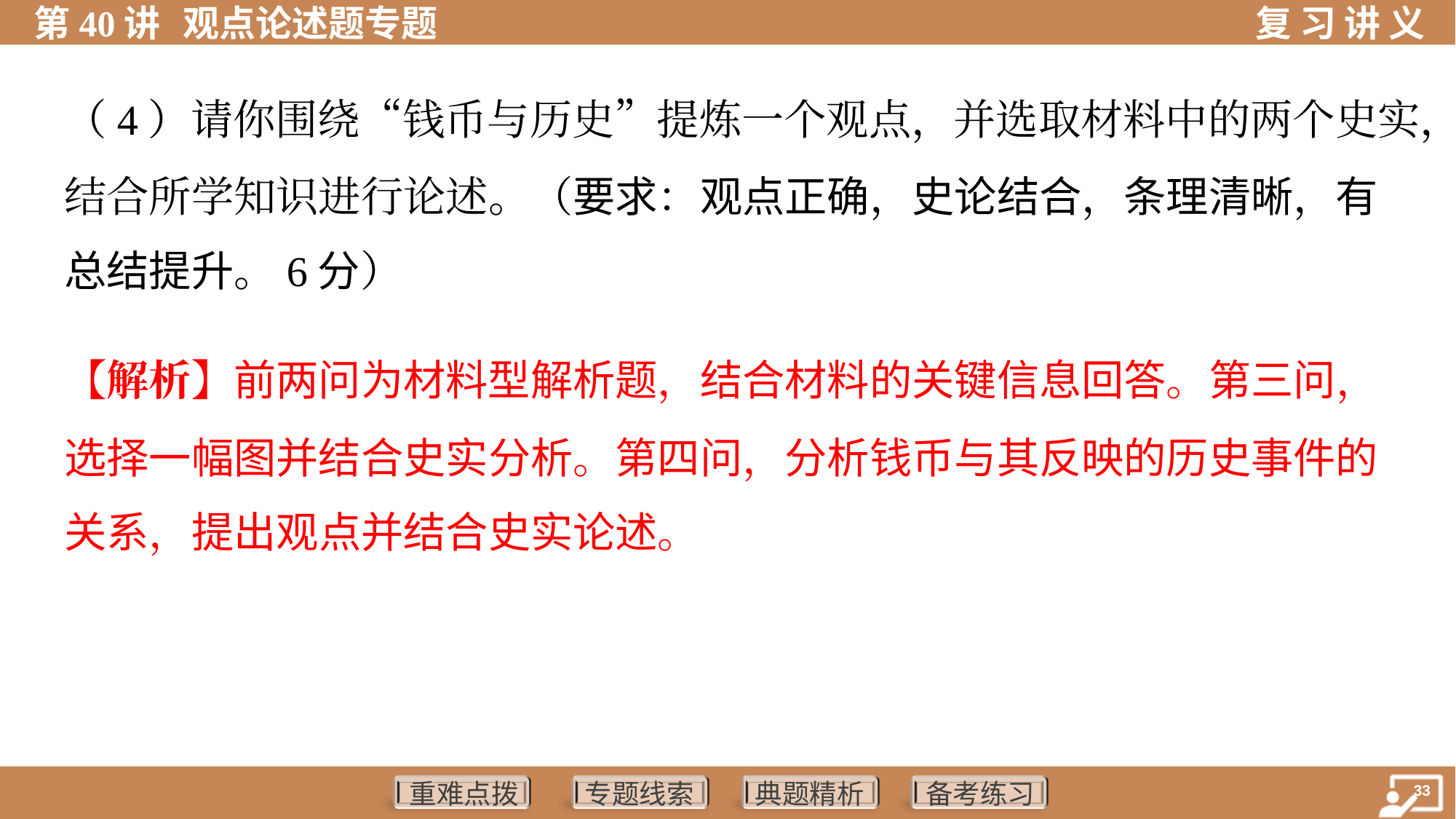

（4）请你围绕“钱币与历史”提炼一个观点，并选取材料中的两个史实，
结合所学知识进行论述。（要求：观点正确，史论结合，条理清晰，有
总结提升。6分）
【解析】前两问为材料型解析题，结合材料的关键信息回答。第三问，
选择一幅图并结合史实分析。第四问，分析钱币与其反映的历史事件的
关系，提出观点并结合史实论述。